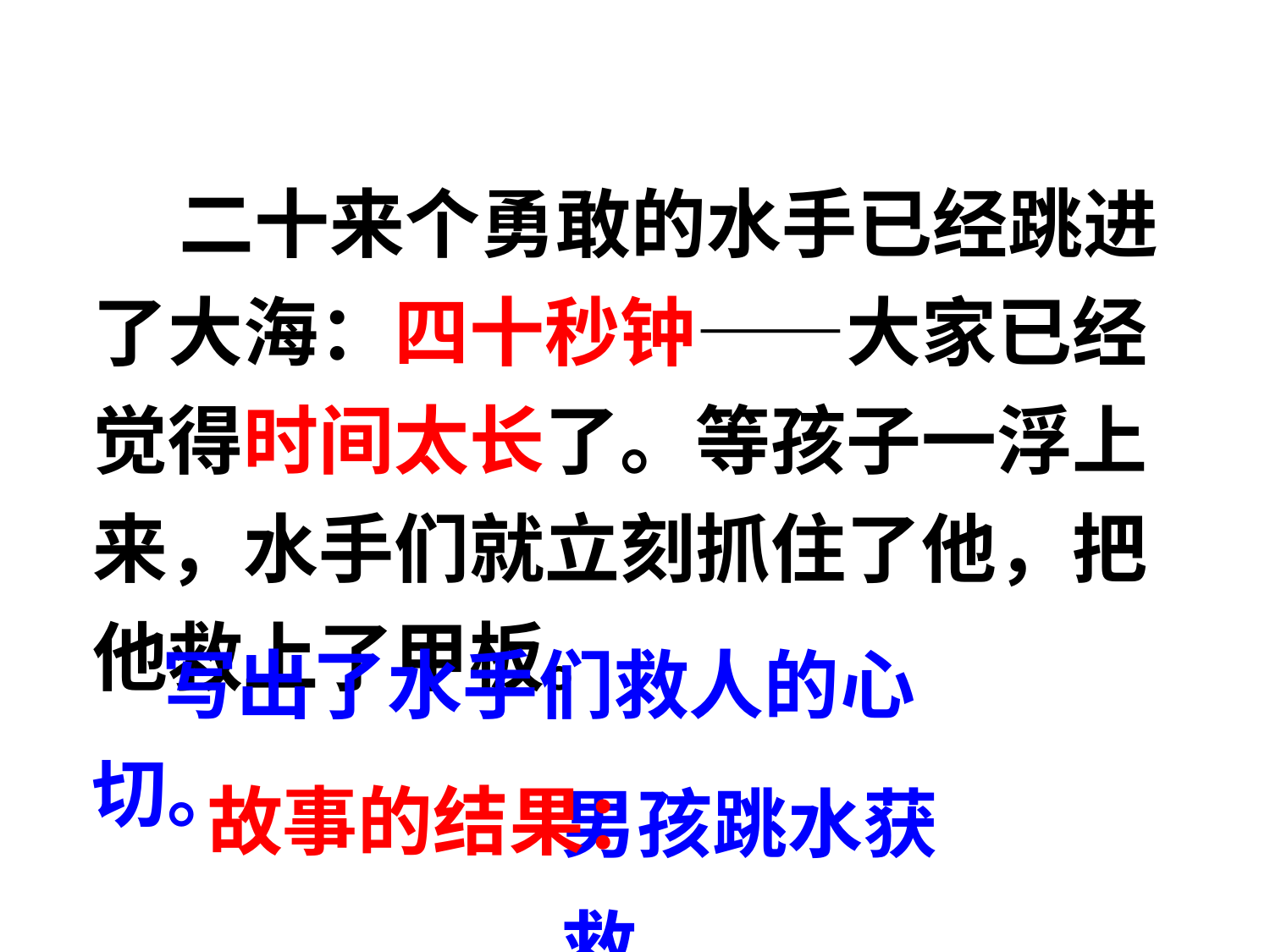

二十来个勇敢的水手已经跳进了大海：四十秒钟——大家已经觉得时间太长了。等孩子一浮上来，水手们就立刻抓住了他，把他救上了甲板。
   写出了水手们救人的心切。
男孩跳水获救。
故事的结果：